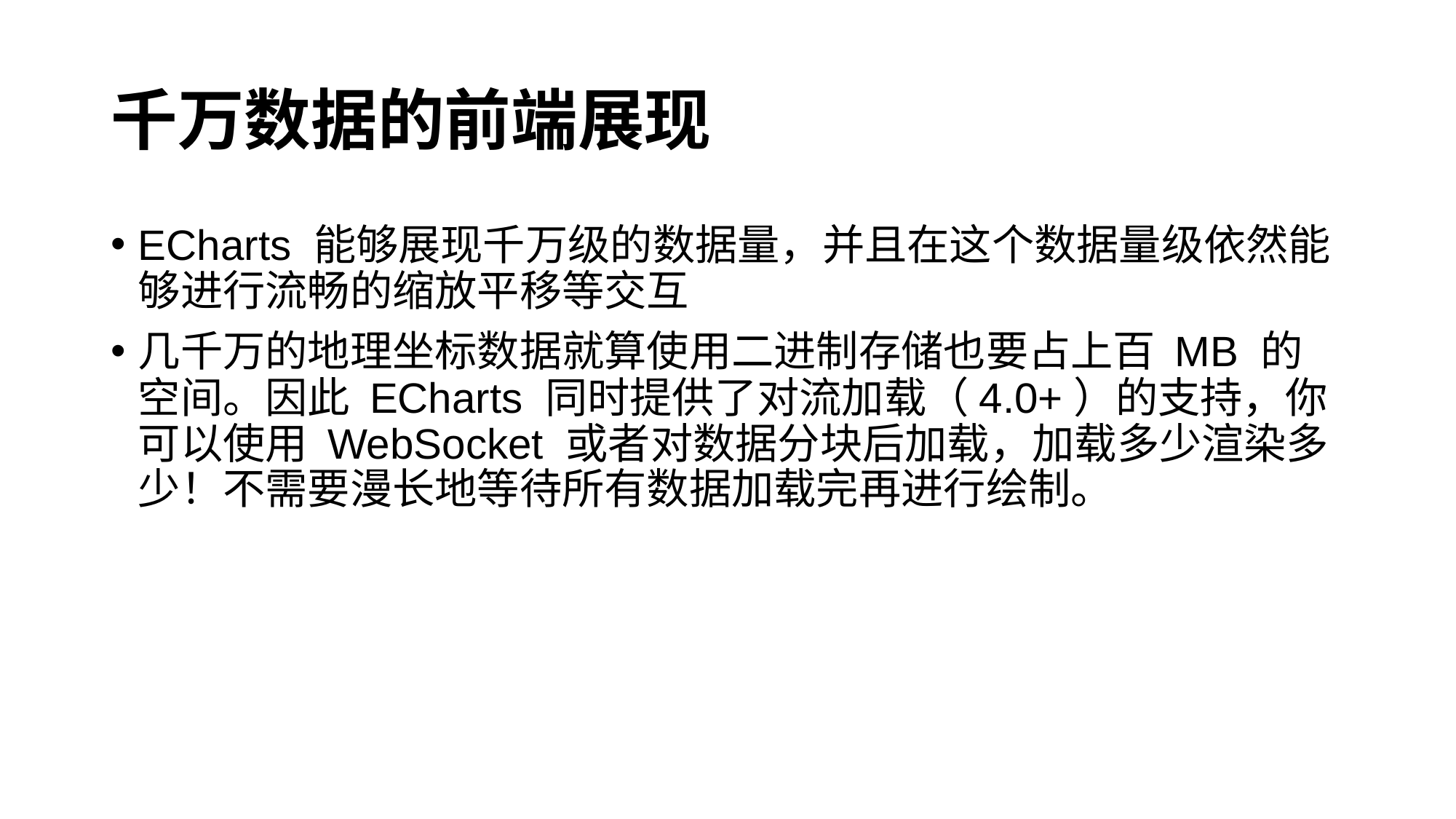

# 千万数据的前端展现
ECharts 能够展现千万级的数据量，并且在这个数据量级依然能够进行流畅的缩放平移等交互
几千万的地理坐标数据就算使用二进制存储也要占上百 MB 的空间。因此 ECharts 同时提供了对流加载（4.0+）的支持，你可以使用 WebSocket 或者对数据分块后加载，加载多少渲染多少！不需要漫长地等待所有数据加载完再进行绘制。